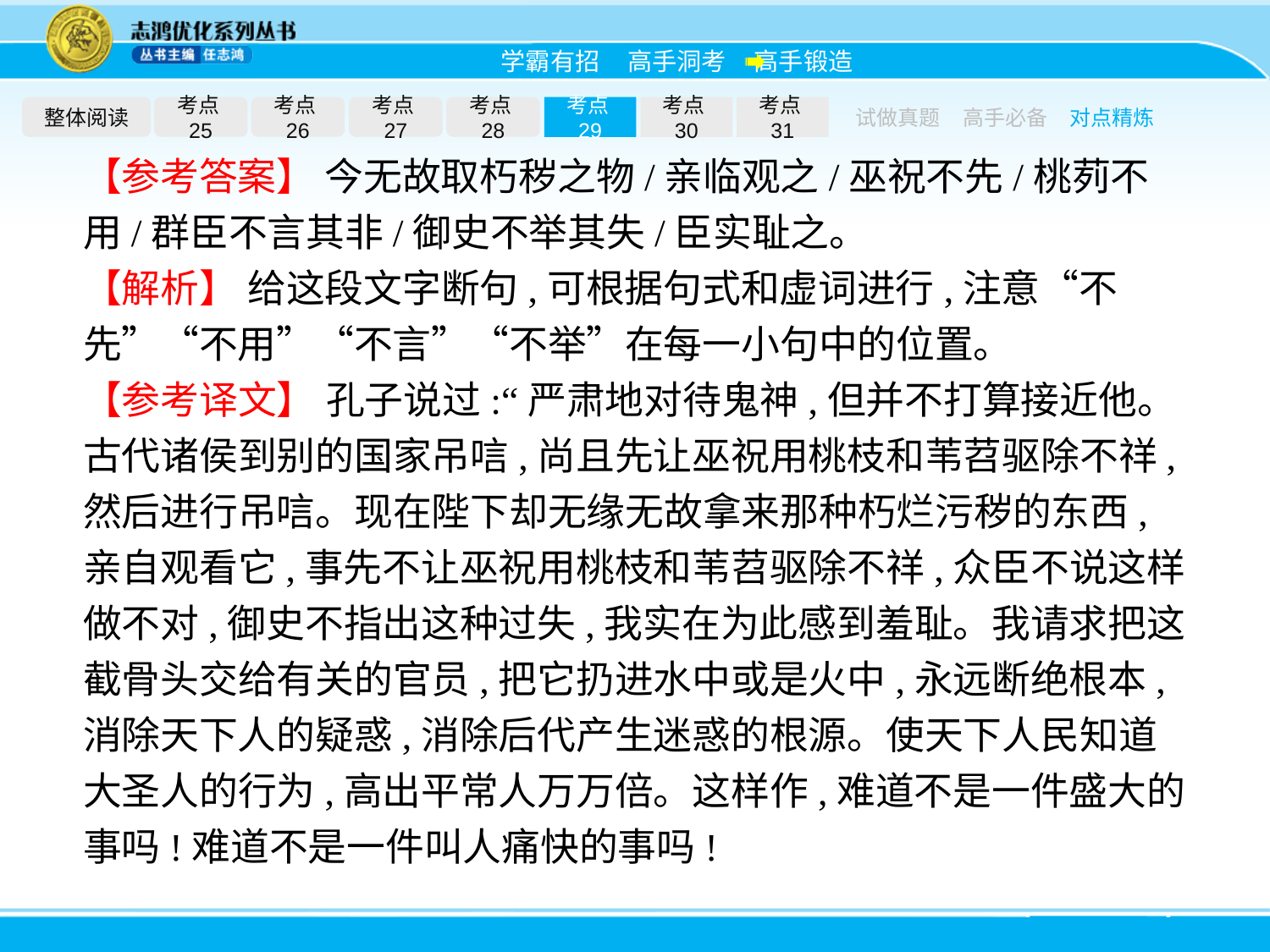

整体阅读
考点25
考点26
考点27
考点28
考点29
考点30
考点31
试做真题
高手必备
对点精炼
【参考答案】 今无故取朽秽之物/亲临观之/巫祝不先/桃茢不用/群臣不言其非/御史不举其失/臣实耻之。
【解析】 给这段文字断句,可根据句式和虚词进行,注意“不先”“不用”“不言”“不举”在每一小句中的位置。
【参考译文】 孔子说过:“严肃地对待鬼神,但并不打算接近他。古代诸侯到别的国家吊唁,尚且先让巫祝用桃枝和苇苕驱除不祥,然后进行吊唁。现在陛下却无缘无故拿来那种朽烂污秽的东西,亲自观看它,事先不让巫祝用桃枝和苇苕驱除不祥,众臣不说这样做不对,御史不指出这种过失,我实在为此感到羞耻。我请求把这截骨头交给有关的官员,把它扔进水中或是火中,永远断绝根本,消除天下人的疑惑,消除后代产生迷惑的根源。使天下人民知道大圣人的行为,高出平常人万万倍。这样作,难道不是一件盛大的事吗!难道不是一件叫人痛快的事吗!